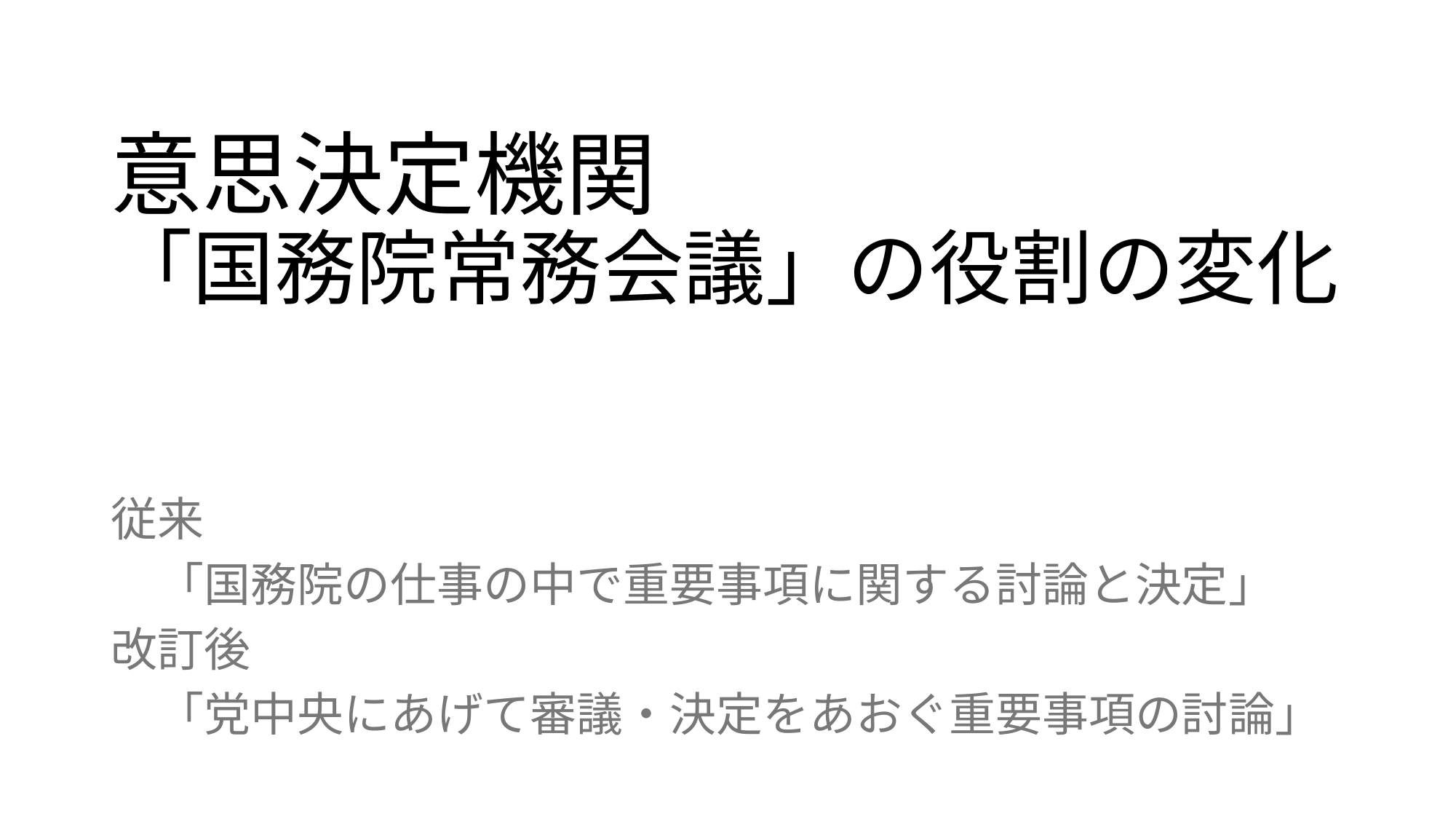

# 意思決定機関 「国務院常務会議」の役割の変化
従来
　「国務院の仕事の中で重要事項に関する討論と決定」
改訂後
　「党中央にあげて審議・決定をあおぐ重要事項の討論」